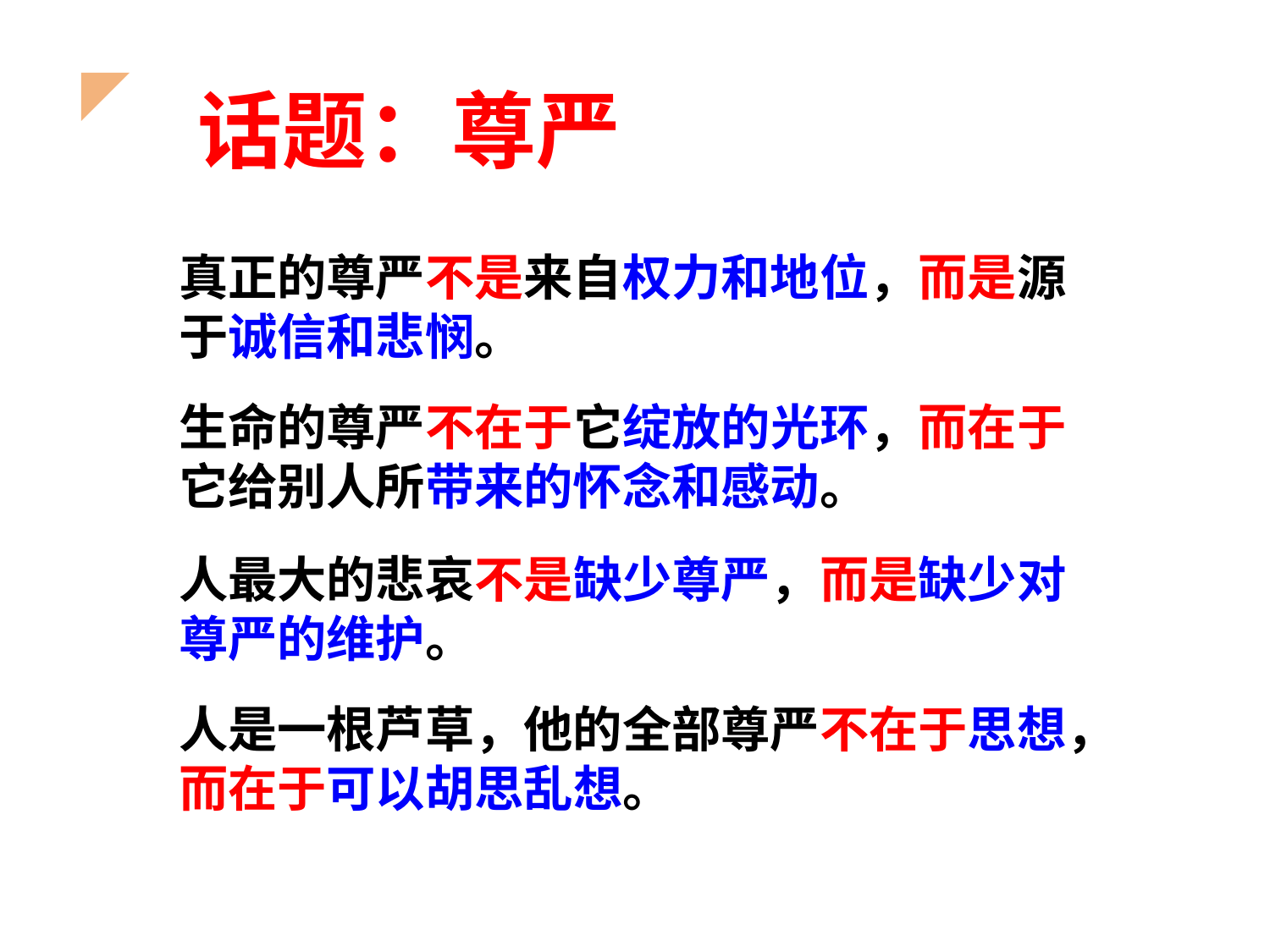

话题：尊严

真正的尊严不是来自权力和地位，而是源于诚信和悲悯。
生命的尊严不在于它绽放的光环，而在于它给别人所带来的怀念和感动。
人最大的悲哀不是缺少尊严，而是缺少对尊严的维护。
人是一根芦草，他的全部尊严不在于思想，而在于可以胡思乱想。